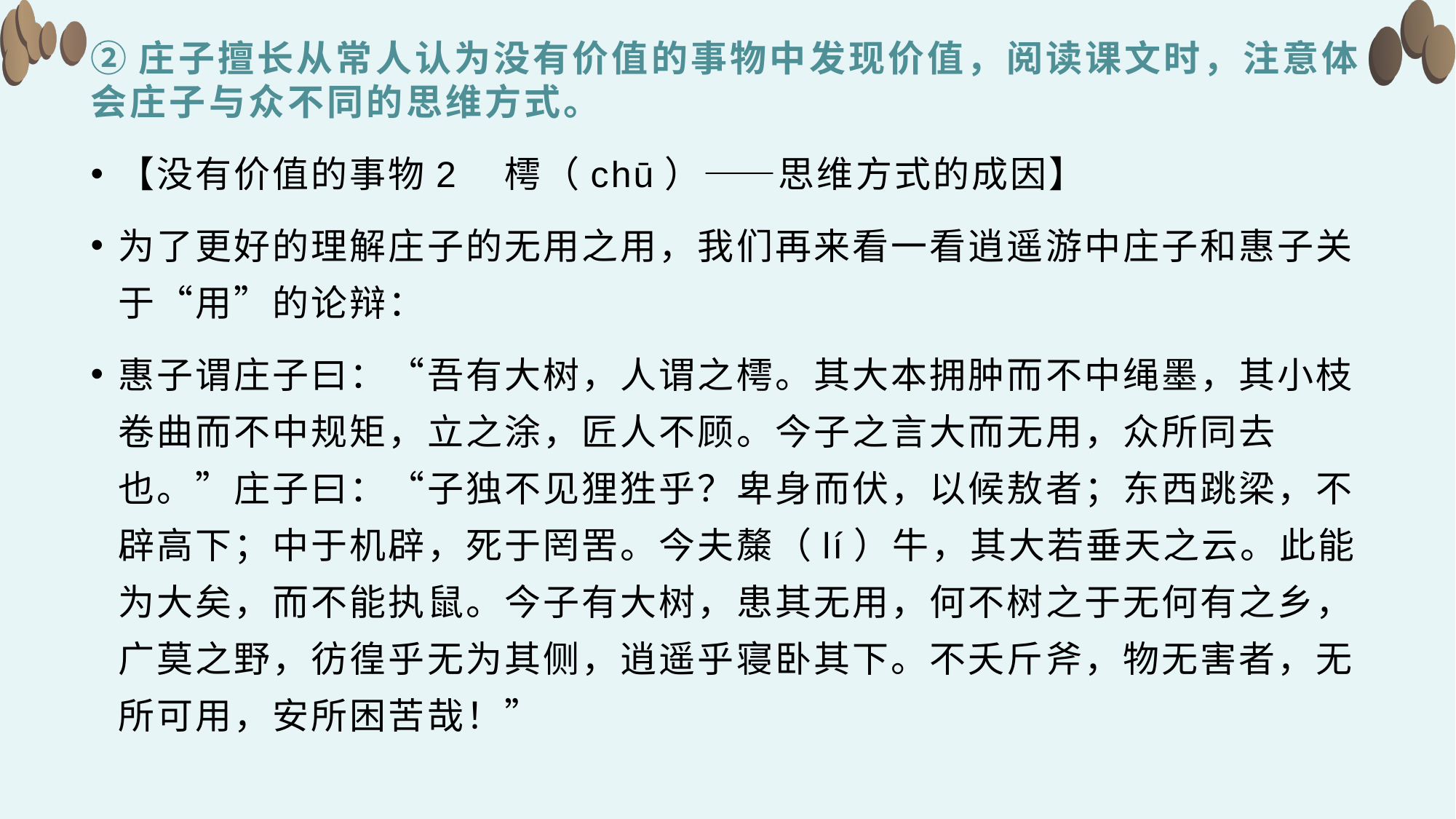

# ②庄子擅长从常人认为没有价值的事物中发现价值，阅读课文时，注意体会庄子与众不同的思维方式。
【没有价值的事物2   樗（chū）——思维方式的成因】
为了更好的理解庄子的无用之用，我们再来看一看逍遥游中庄子和惠子关于“用”的论辩：
惠子谓庄子曰：“吾有大树，人谓之樗。其大本拥肿而不中绳墨，其小枝卷曲而不中规矩，立之涂，匠人不顾。今子之言大而无用，众所同去也。”庄子曰：“子独不见狸狌乎？卑身而伏，以候敖者；东西跳梁，不辟高下；中于机辟，死于罔罟。今夫斄（lí）牛，其大若垂天之云。此能为大矣，而不能执鼠。今子有大树，患其无用，何不树之于无何有之乡，广莫之野，彷徨乎无为其侧，逍遥乎寝卧其下。不夭斤斧，物无害者，无所可用，安所困苦哉！”